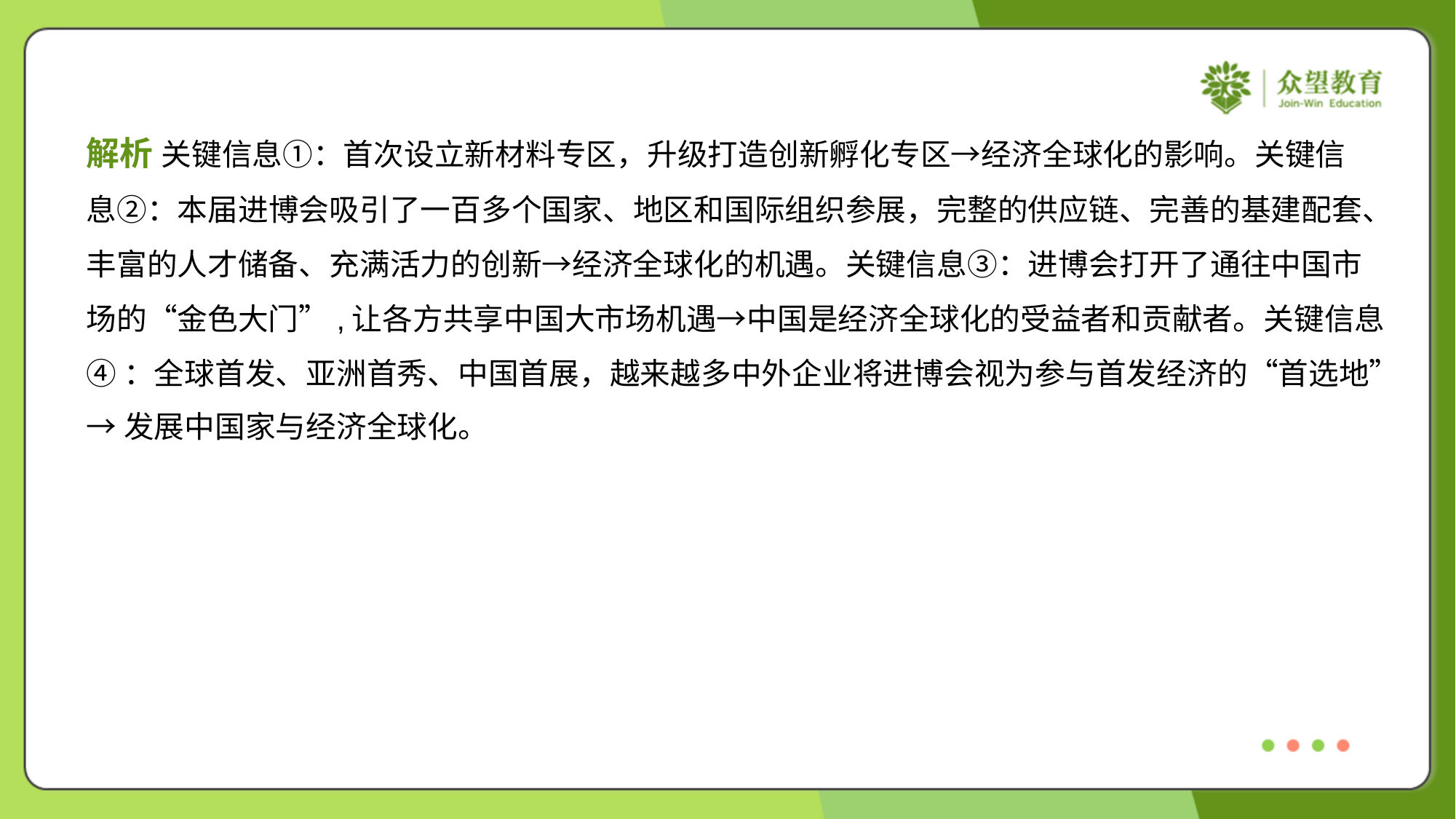

解析 关键信息①：首次设立新材料专区，升级打造创新孵化专区→经济全球化的影响。关键信
息②：本届进博会吸引了一百多个国家、地区和国际组织参展，完整的供应链、完善的基建配套、
丰富的人才储备、充满活力的创新→经济全球化的机遇。关键信息③：进博会打开了通往中国市
场的“金色大门”,让各方共享中国大市场机遇→中国是经济全球化的受益者和贡献者。关键信息
④：全球首发、亚洲首秀、中国首展，越来越多中外企业将进博会视为参与首发经济的“首选地”
→发展中国家与经济全球化。